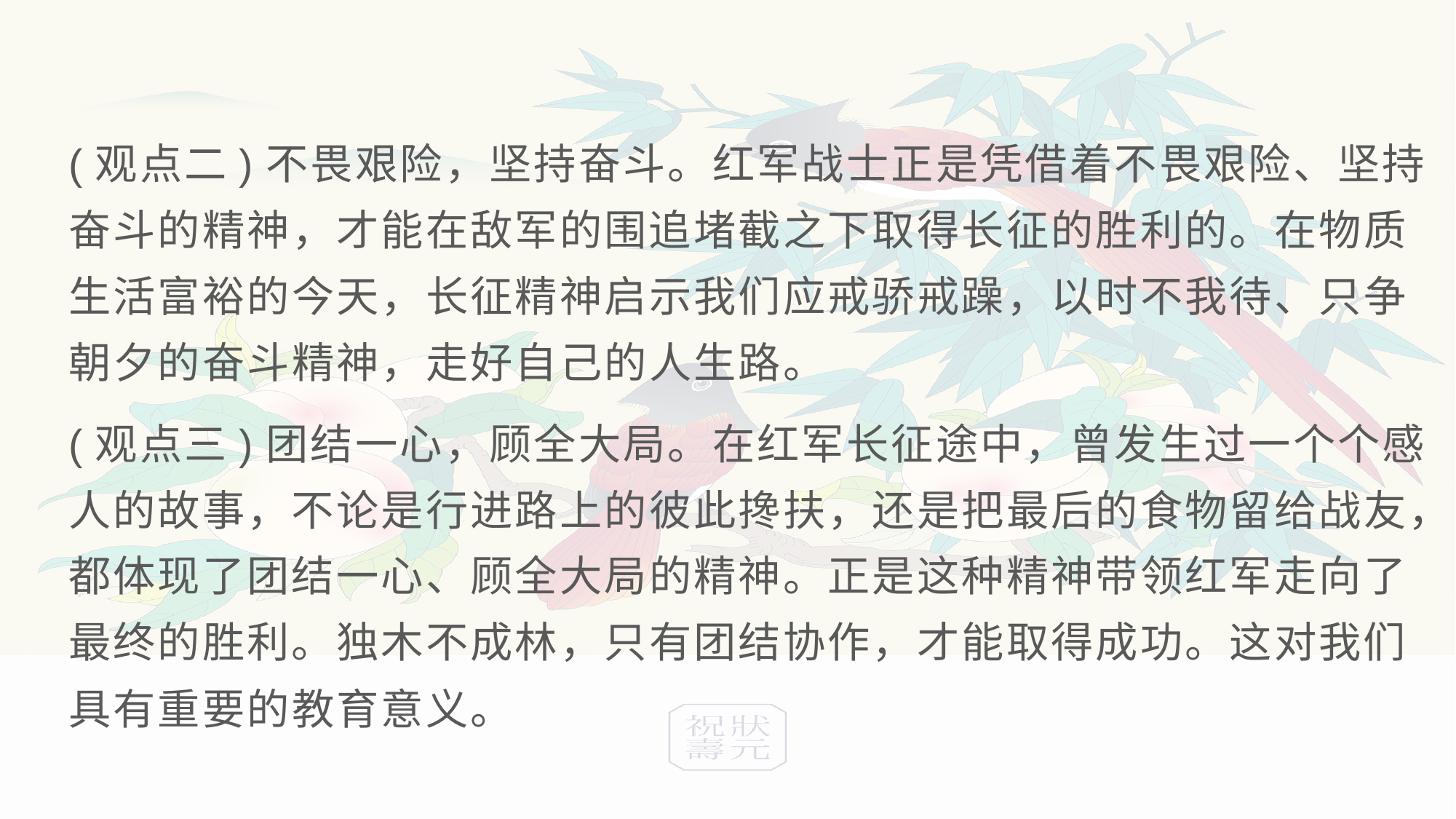

(观点二)不畏艰险，坚持奋斗。红军战士正是凭借着不畏艰险、坚持奋斗的精神，才能在敌军的围追堵截之下取得长征的胜利的。在物质生活富裕的今天，长征精神启示我们应戒骄戒躁，以时不我待、只争朝夕的奋斗精神，走好自己的人生路。
(观点三)团结一心，顾全大局。在红军长征途中，曾发生过一个个感人的故事，不论是行进路上的彼此搀扶，还是把最后的食物留给战友，都体现了团结一心、顾全大局的精神。正是这种精神带领红军走向了最终的胜利。独木不成林，只有团结协作，才能取得成功。这对我们具有重要的教育意义。